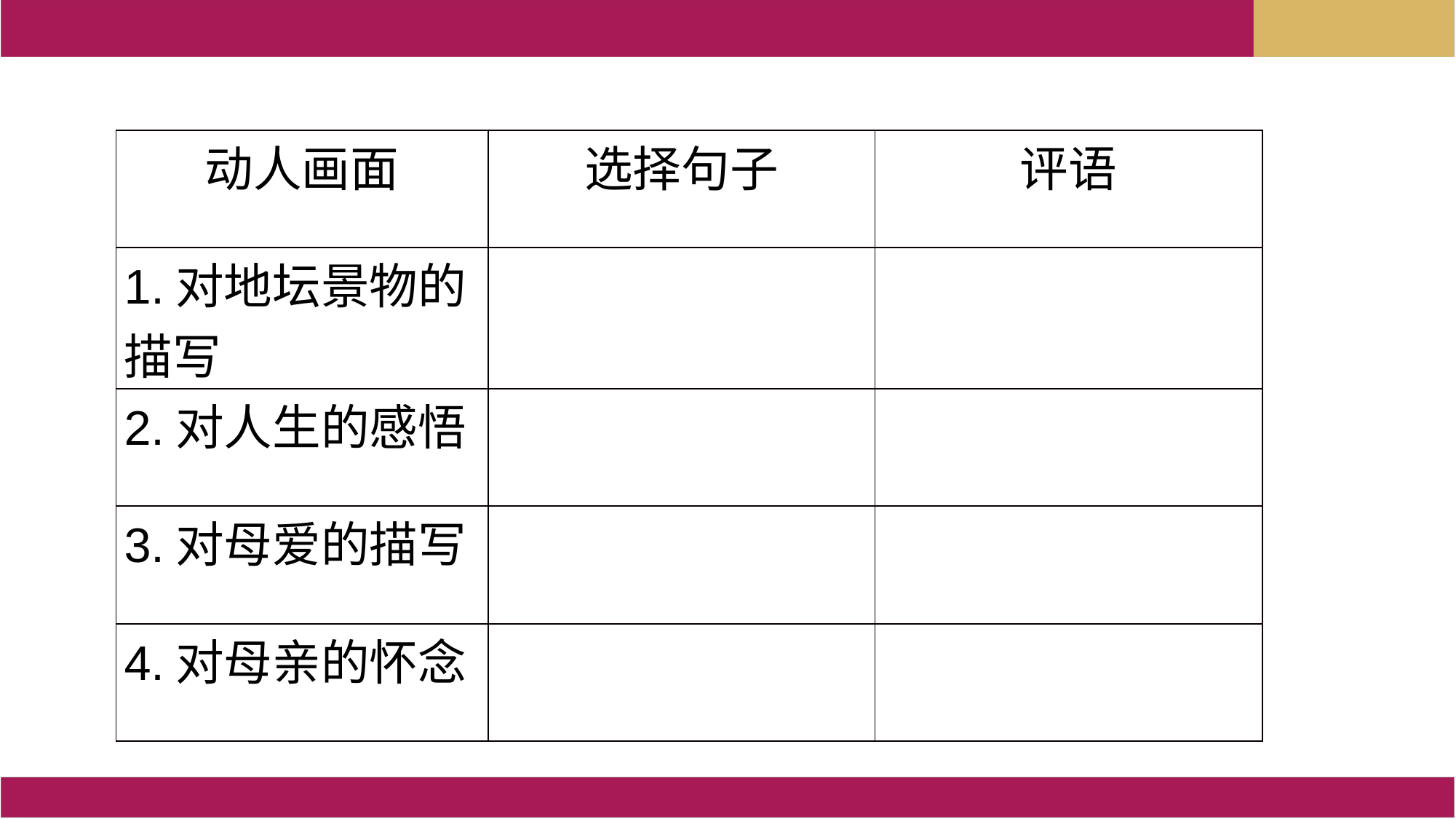

| 动人画面 | 选择句子 | 评语 |
| --- | --- | --- |
| 1.对地坛景物的描写 |  |  |
| 2.对人生的感悟 |  |  |
| 3.对母爱的描写 |  |  |
| 4.对母亲的怀念 |  |  |